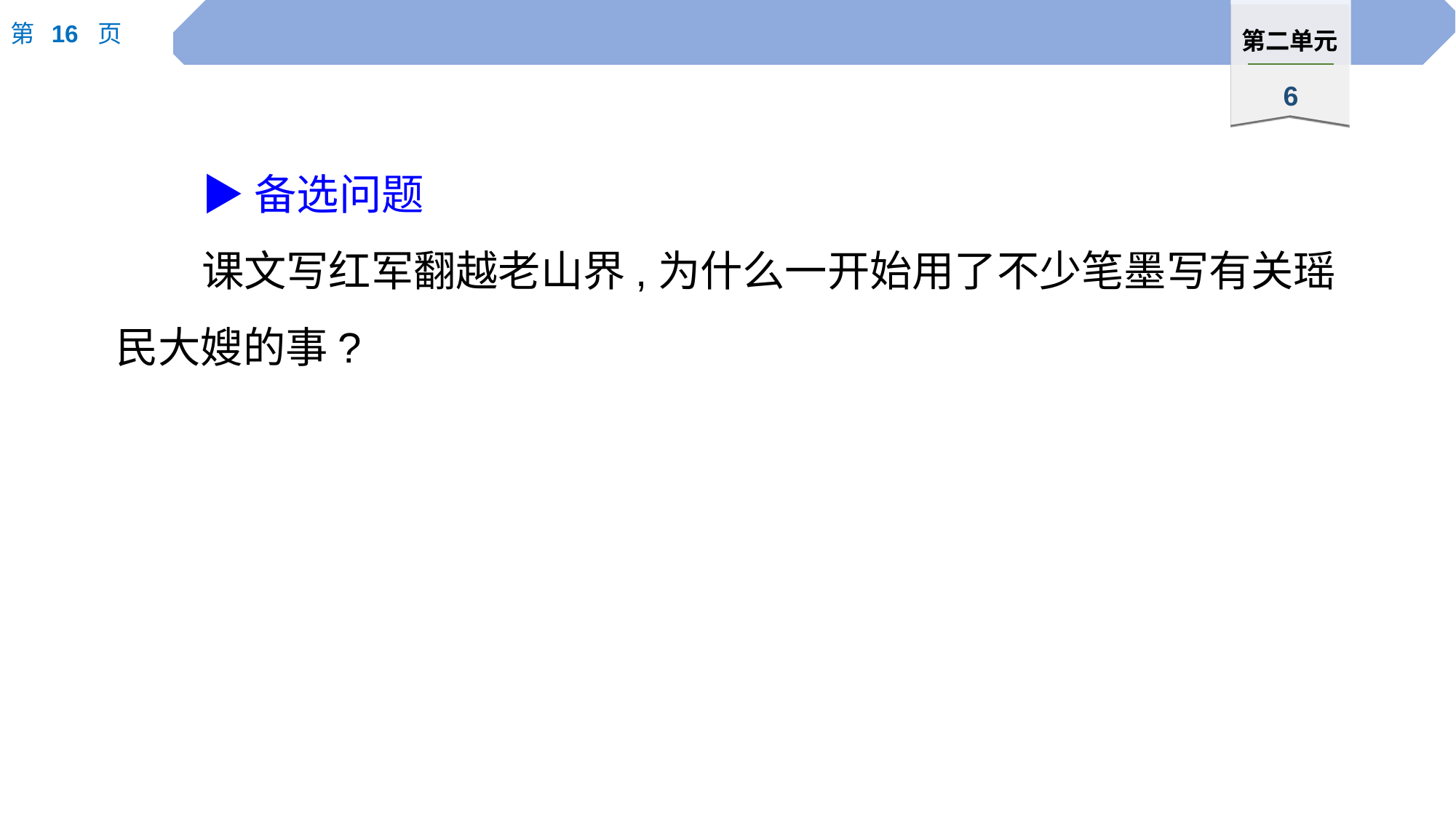

▶备选问题
课文写红军翻越老山界,为什么一开始用了不少笔墨写有关瑶民大嫂的事?